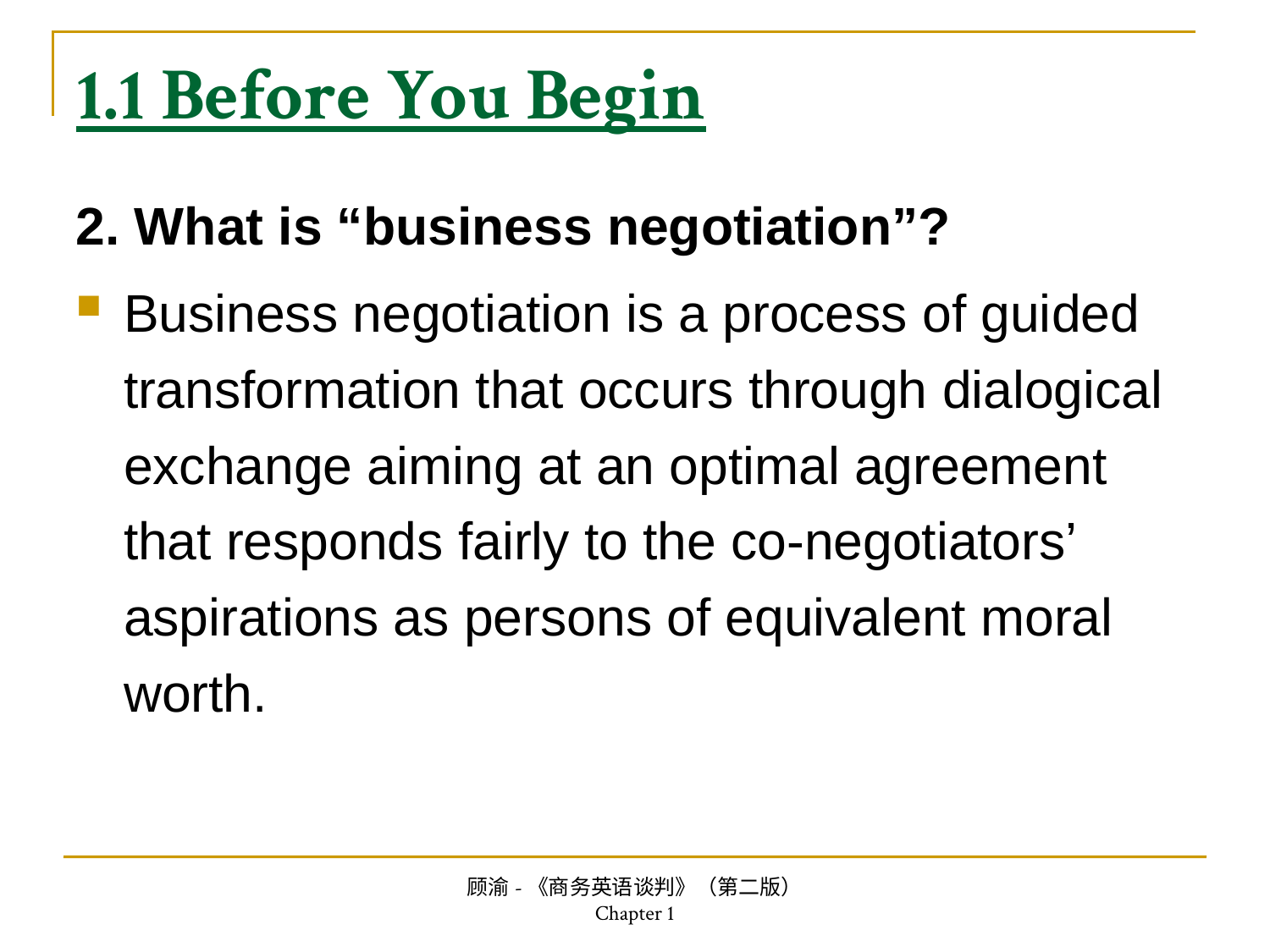

# 1.1 Before You Begin
2. What is “business negotiation”?
Business negotiation is a process of guided transformation that occurs through dialogical exchange aiming at an optimal agreement that responds fairly to the co-negotiators’ aspirations as persons of equivalent moral worth.

6
顾渝-《商务英语谈判》（第二版） Chapter 1